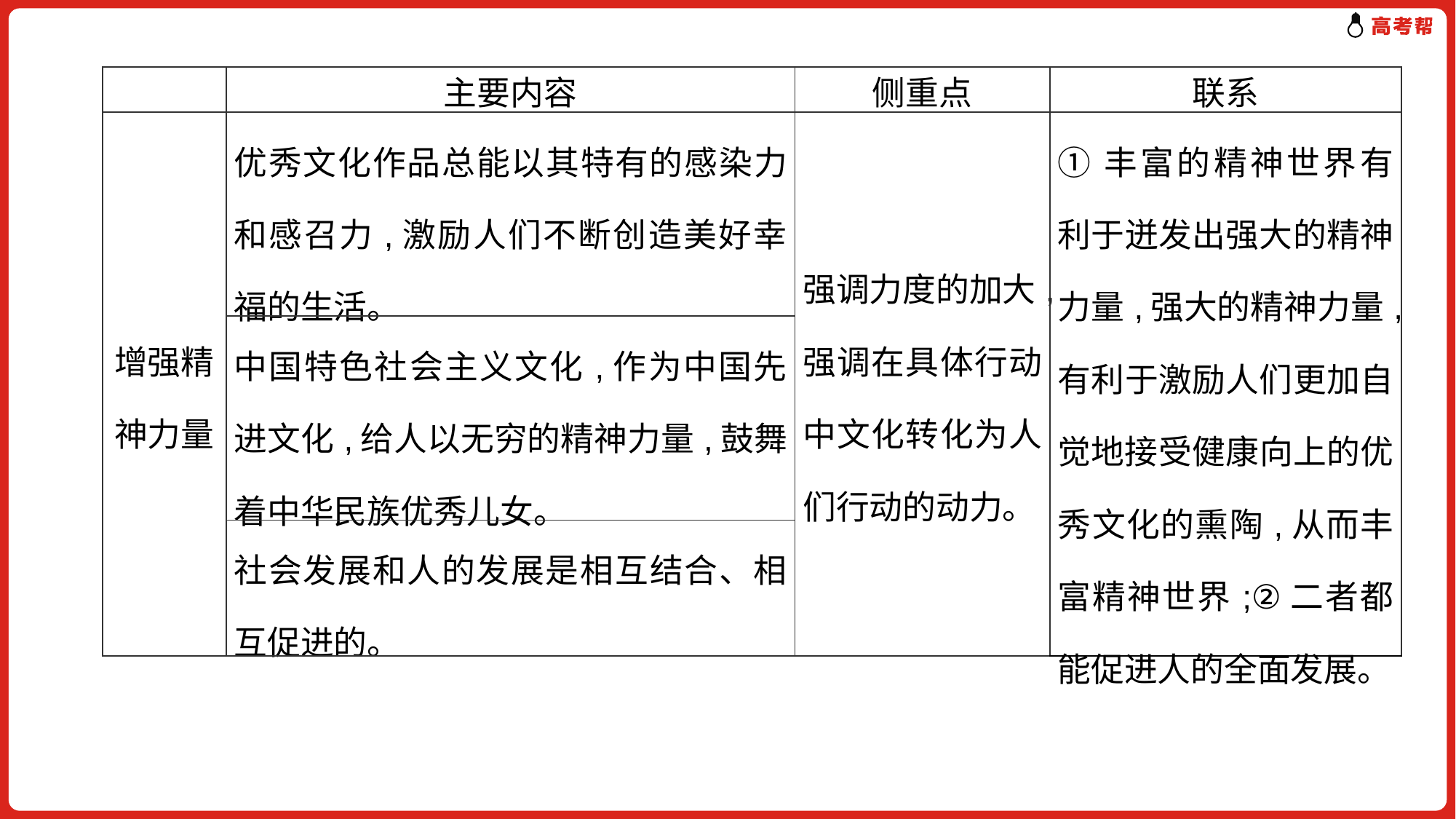

|  | 主要内容 | 侧重点 | 联系 |
| --- | --- | --- | --- |
| 增强精神力量 | 优秀文化作品总能以其特有的感染力和感召力,激励人们不断创造美好幸福的生活。 | 强调力度的加大,强调在具体行动中文化转化为人们行动的动力。 | ①丰富的精神世界有利于迸发出强大的精神力量,强大的精神力量,有利于激励人们更加自觉地接受健康向上的优秀文化的熏陶,从而丰富精神世界;②二者都能促进人的全面发展。 |
|  | 中国特色社会主义文化,作为中国先进文化,给人以无穷的精神力量,鼓舞着中华民族优秀儿女。 |  |  |
|  | 社会发展和人的发展是相互结合、相互促进的。 |  |  |